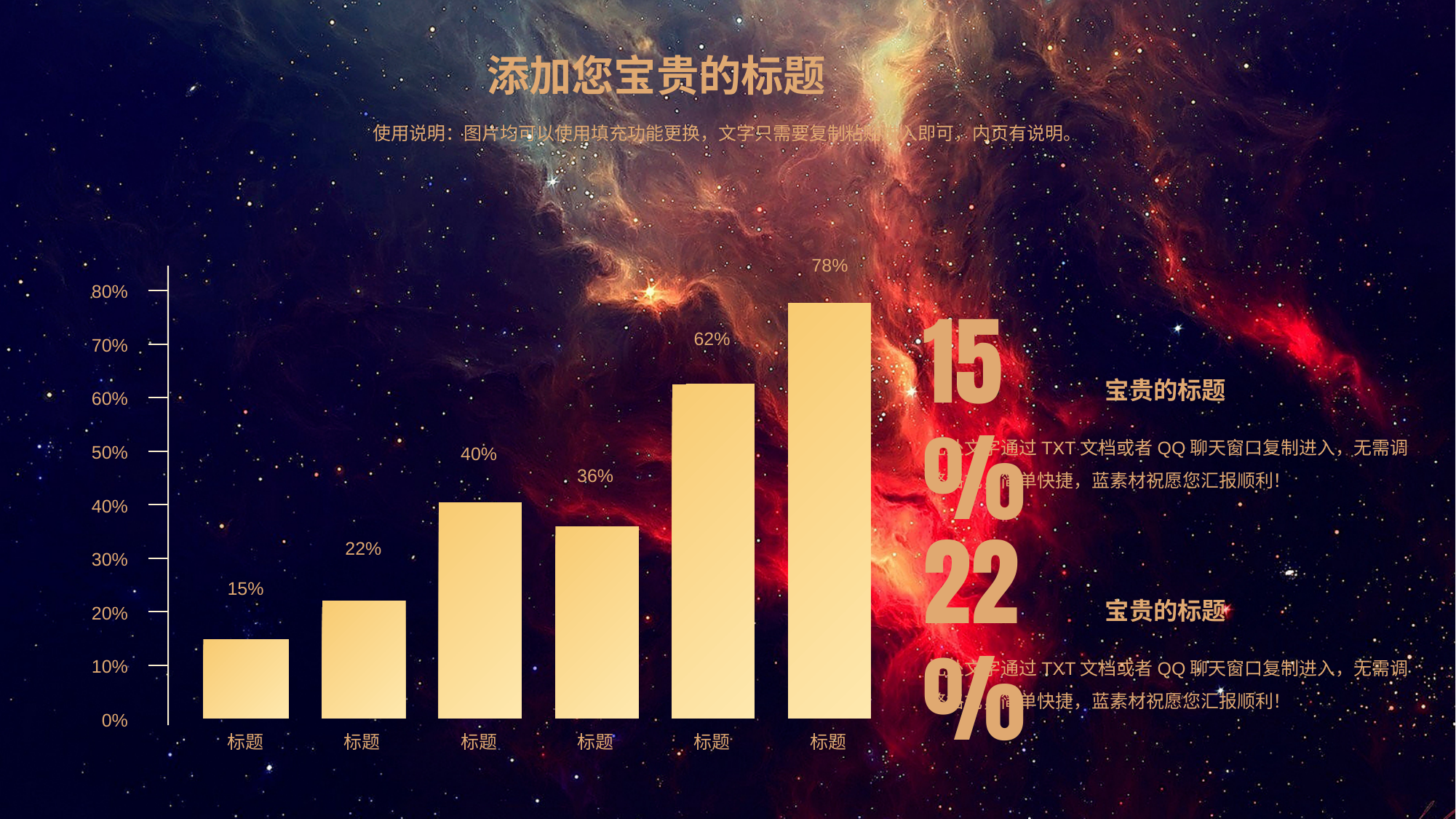

添加您宝贵的标题
使用说明：图片均可以使用填充功能更换，文字只需要复制粘贴进入即可，内页有说明。
78%

80%

15%
62%
70%
宝贵的标题
60%

此处文字通过TXT文档或者QQ聊天窗口复制进入，无需调整格式，简单快捷，蓝素材祝愿您汇报顺利！
50%
40%
36%
40%

22%

22%
30%
15%
宝贵的标题
20%

此处文字通过TXT文档或者QQ聊天窗口复制进入，无需调整格式，简单快捷，蓝素材祝愿您汇报顺利！
10%
0%
标题
标题
标题
标题
标题
标题